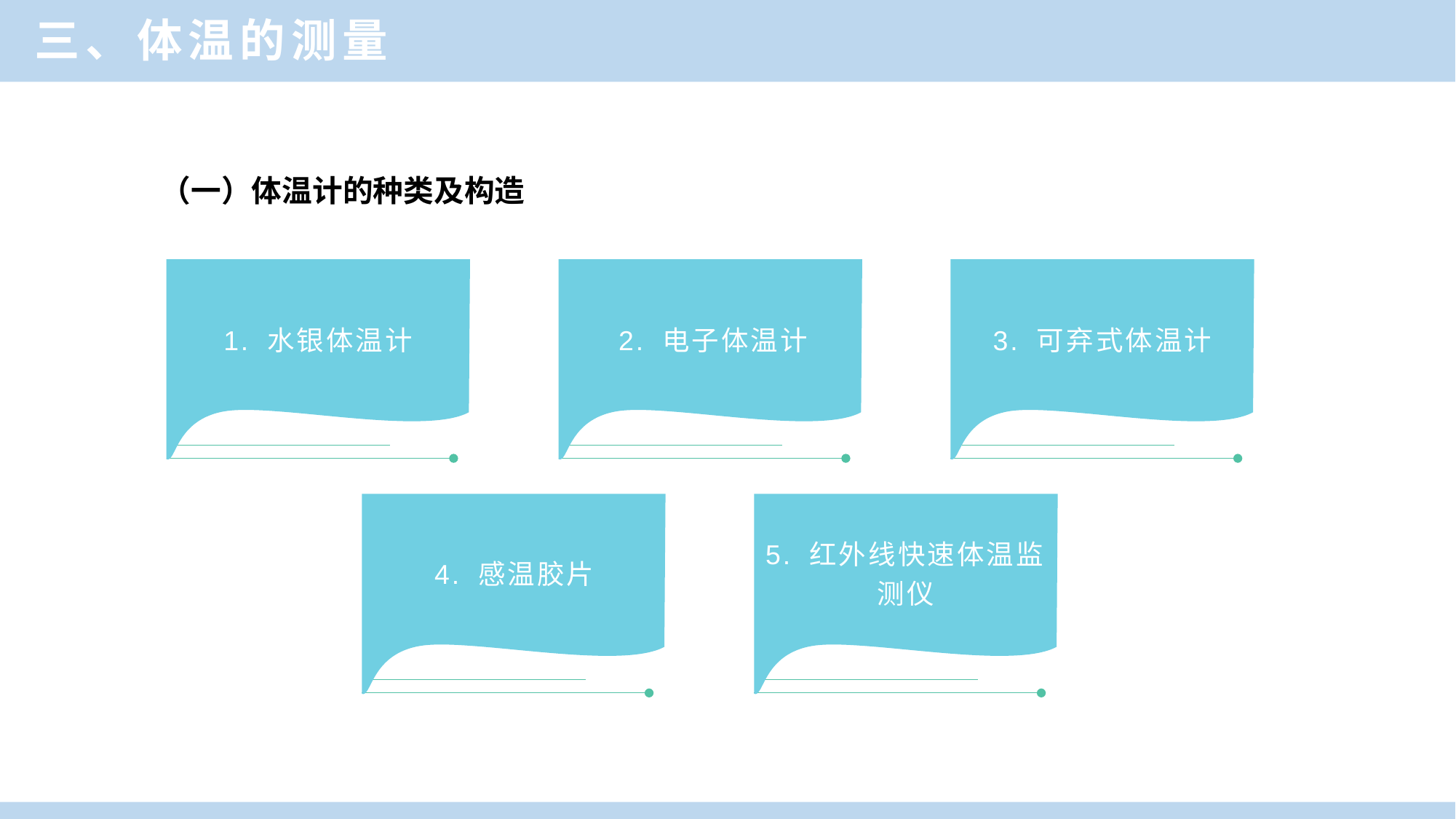

三、体温的测量
（一）体温计的种类及构造

A

B

C
1. 水银体温计
2. 电子体温计
3. 可弃式体温计
4. 感温胶片
5. 红外线快速体温监测仪

D

E